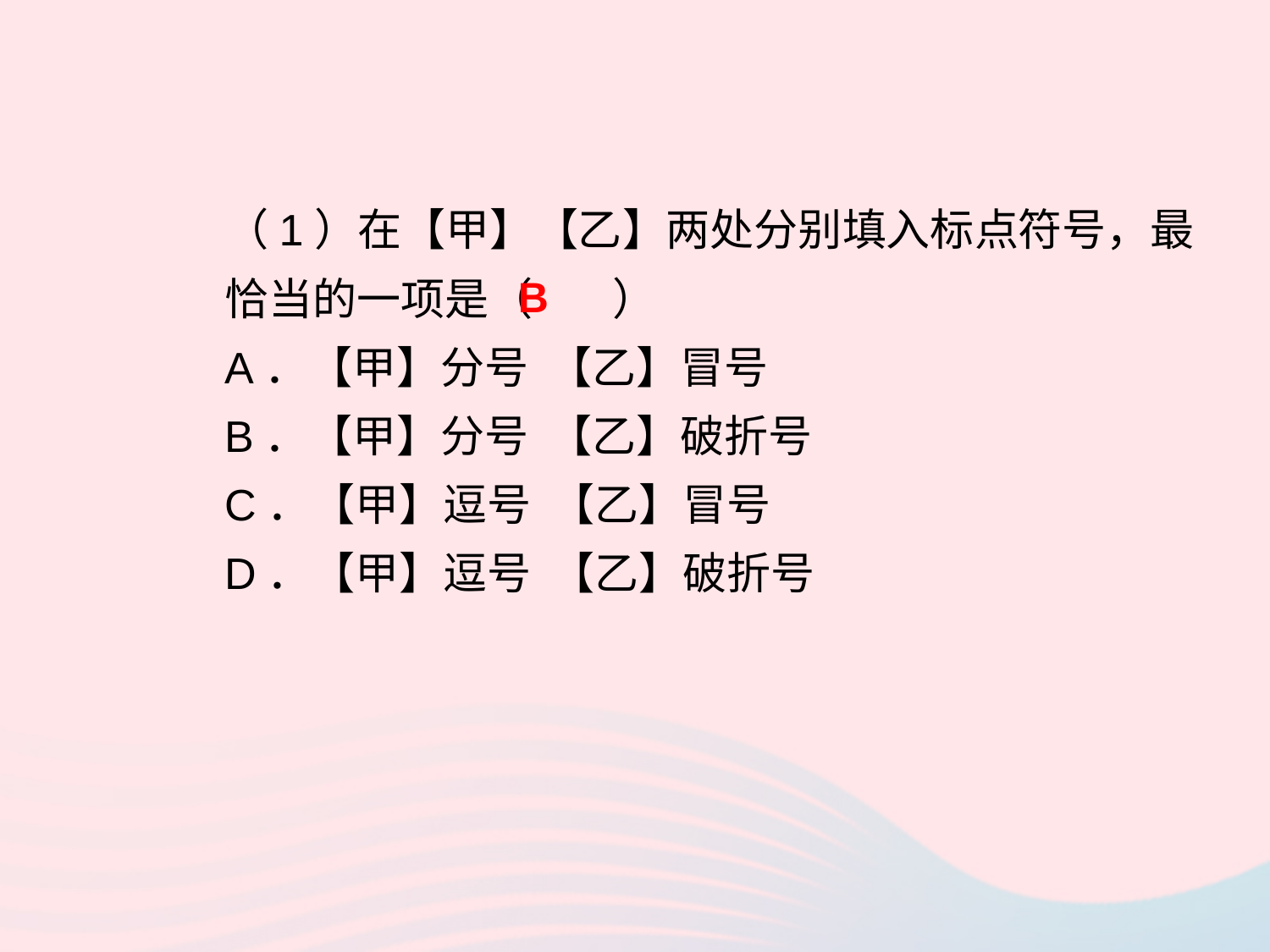

（1）在【甲】【乙】两处分别填入标点符号，最恰当的一项是（        ）
A．【甲】分号  【乙】冒号
B．【甲】分号  【乙】破折号
C．【甲】逗号  【乙】冒号
D．【甲】逗号  【乙】破折号
B